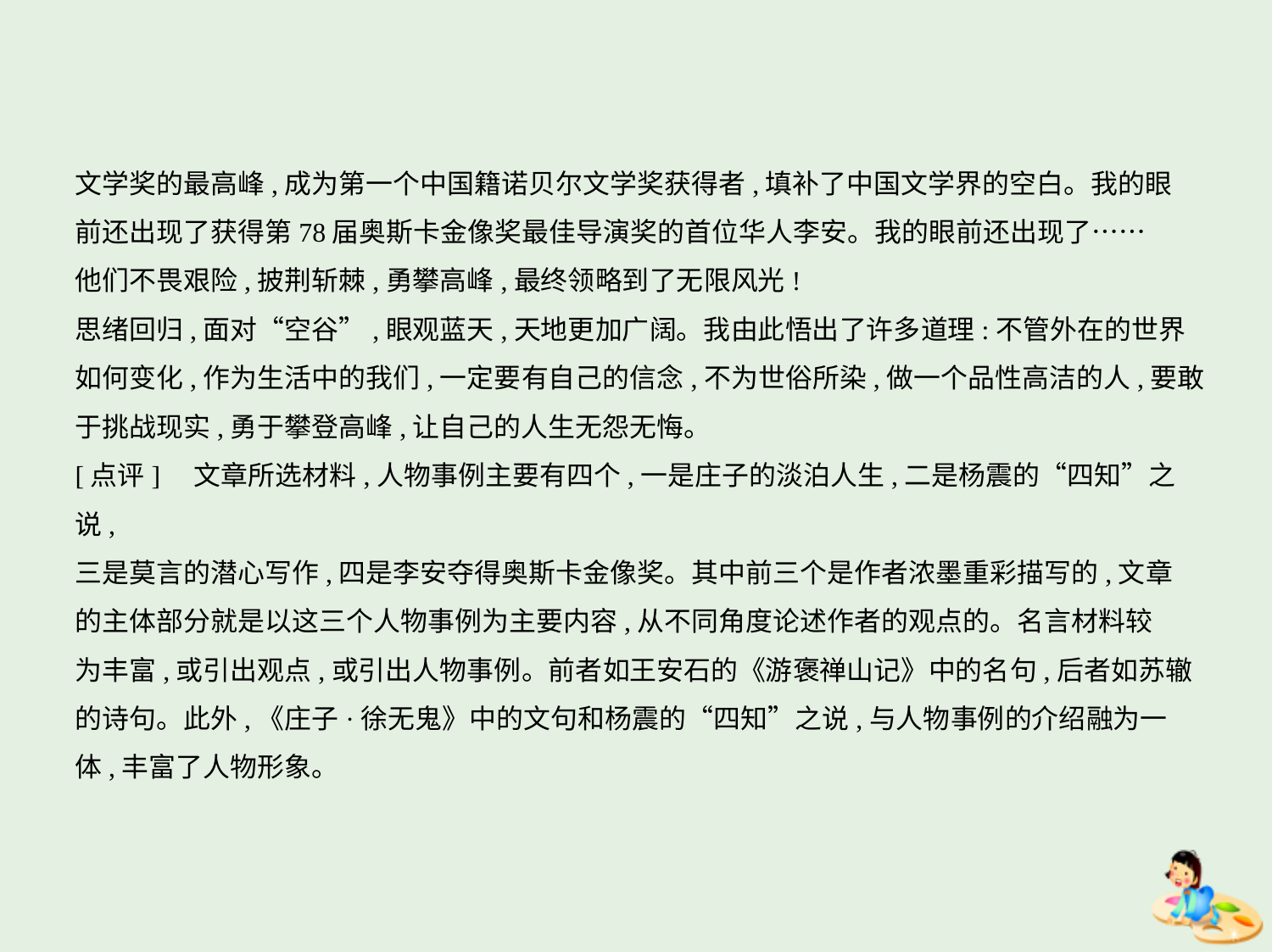

文学奖的最高峰,成为第一个中国籍诺贝尔文学奖获得者,填补了中国文学界的空白。我的眼
前还出现了获得第78届奥斯卡金像奖最佳导演奖的首位华人李安。我的眼前还出现了……
他们不畏艰险,披荆斩棘,勇攀高峰,最终领略到了无限风光!
思绪回归,面对“空谷”,眼观蓝天,天地更加广阔。我由此悟出了许多道理:不管外在的世界
如何变化,作为生活中的我们,一定要有自己的信念,不为世俗所染,做一个品性高洁的人,要敢
于挑战现实,勇于攀登高峰,让自己的人生无怨无悔。
[点评]　文章所选材料,人物事例主要有四个,一是庄子的淡泊人生,二是杨震的“四知”之说,
三是莫言的潜心写作,四是李安夺得奥斯卡金像奖。其中前三个是作者浓墨重彩描写的,文章
的主体部分就是以这三个人物事例为主要内容,从不同角度论述作者的观点的。名言材料较
为丰富,或引出观点,或引出人物事例。前者如王安石的《游褒禅山记》中的名句,后者如苏辙
的诗句。此外,《庄子·徐无鬼》中的文句和杨震的“四知”之说,与人物事例的介绍融为一
体,丰富了人物形象。